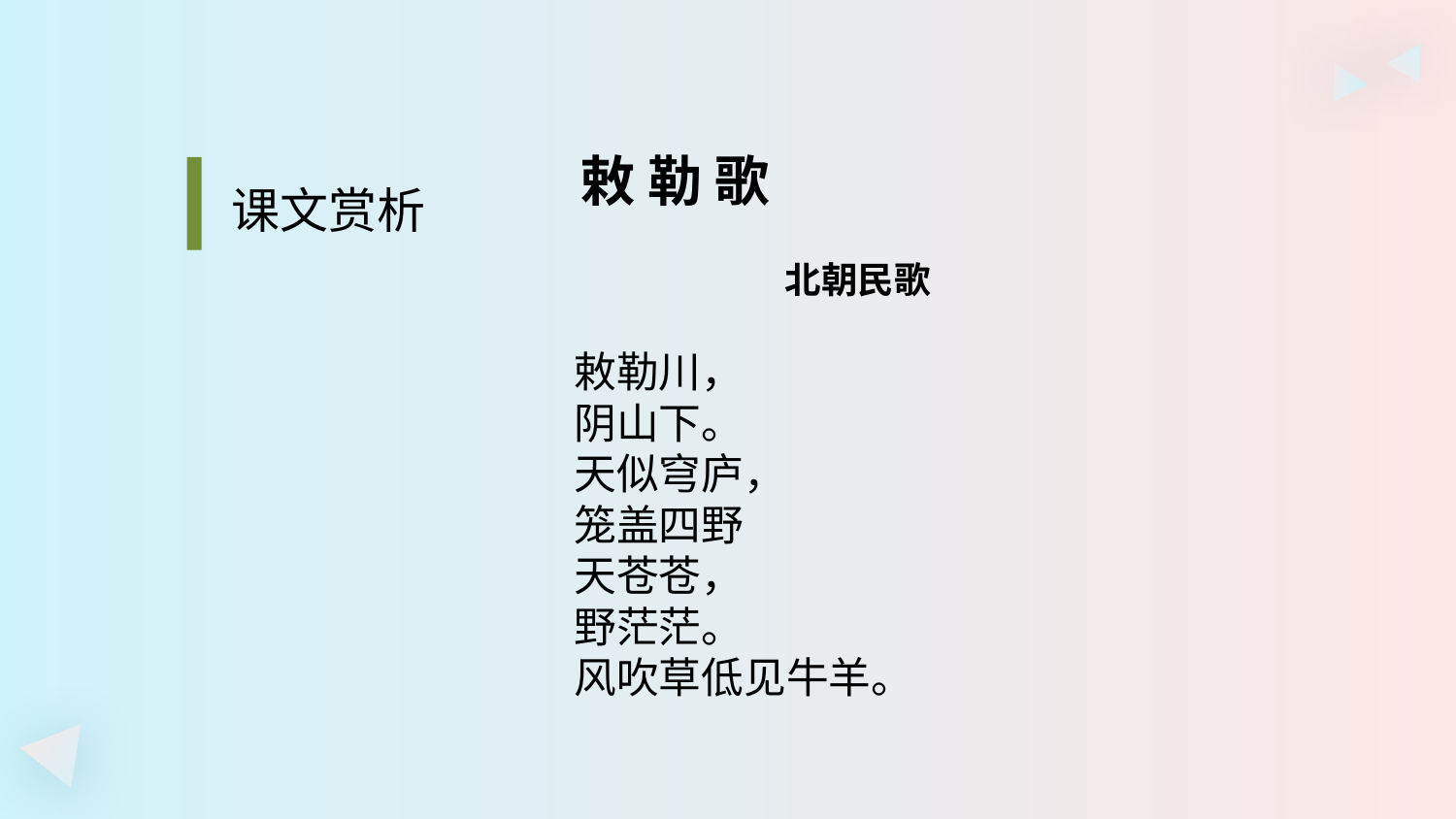

#

敕 勒 歌

课文赏析
北朝民歌
敕勒川，
阴山下。
天似穹庐，
笼盖四野
天苍苍，
野茫茫。
风吹草低见牛羊。